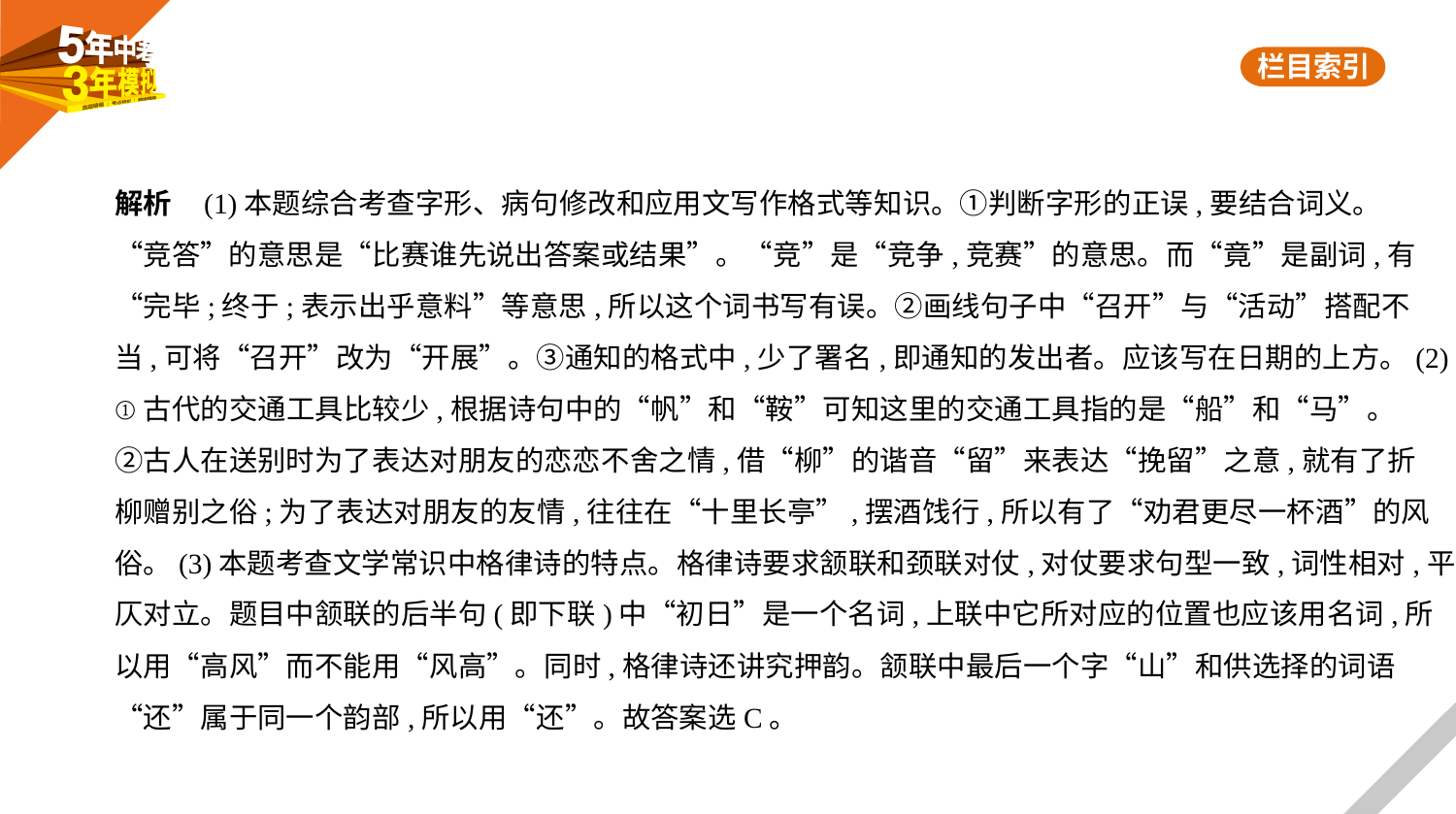

解析    (1)本题综合考查字形、病句修改和应用文写作格式等知识。①判断字形的正误,要结合词义。
“竞答”的意思是“比赛谁先说出答案或结果”。“竞”是“竞争,竞赛”的意思。而“竟”是副词,有
“完毕;终于;表示出乎意料”等意思,所以这个词书写有误。②画线句子中“召开”与“活动”搭配不
当,可将“召开”改为“开展”。③通知的格式中,少了署名,即通知的发出者。应该写在日期的上方。(2)
①古代的交通工具比较少,根据诗句中的“帆”和“鞍”可知这里的交通工具指的是“船”和“马”。
②古人在送别时为了表达对朋友的恋恋不舍之情,借“柳”的谐音“留”来表达“挽留”之意,就有了折
柳赠别之俗;为了表达对朋友的友情,往往在“十里长亭”,摆酒饯行,所以有了“劝君更尽一杯酒”的风
俗。(3)本题考查文学常识中格律诗的特点。格律诗要求颔联和颈联对仗,对仗要求句型一致,词性相对,平
仄对立。题目中颔联的后半句(即下联)中“初日”是一个名词,上联中它所对应的位置也应该用名词,所
以用“高风”而不能用“风高”。同时,格律诗还讲究押韵。颔联中最后一个字“山”和供选择的词语
“还”属于同一个韵部,所以用“还”。故答案选C。